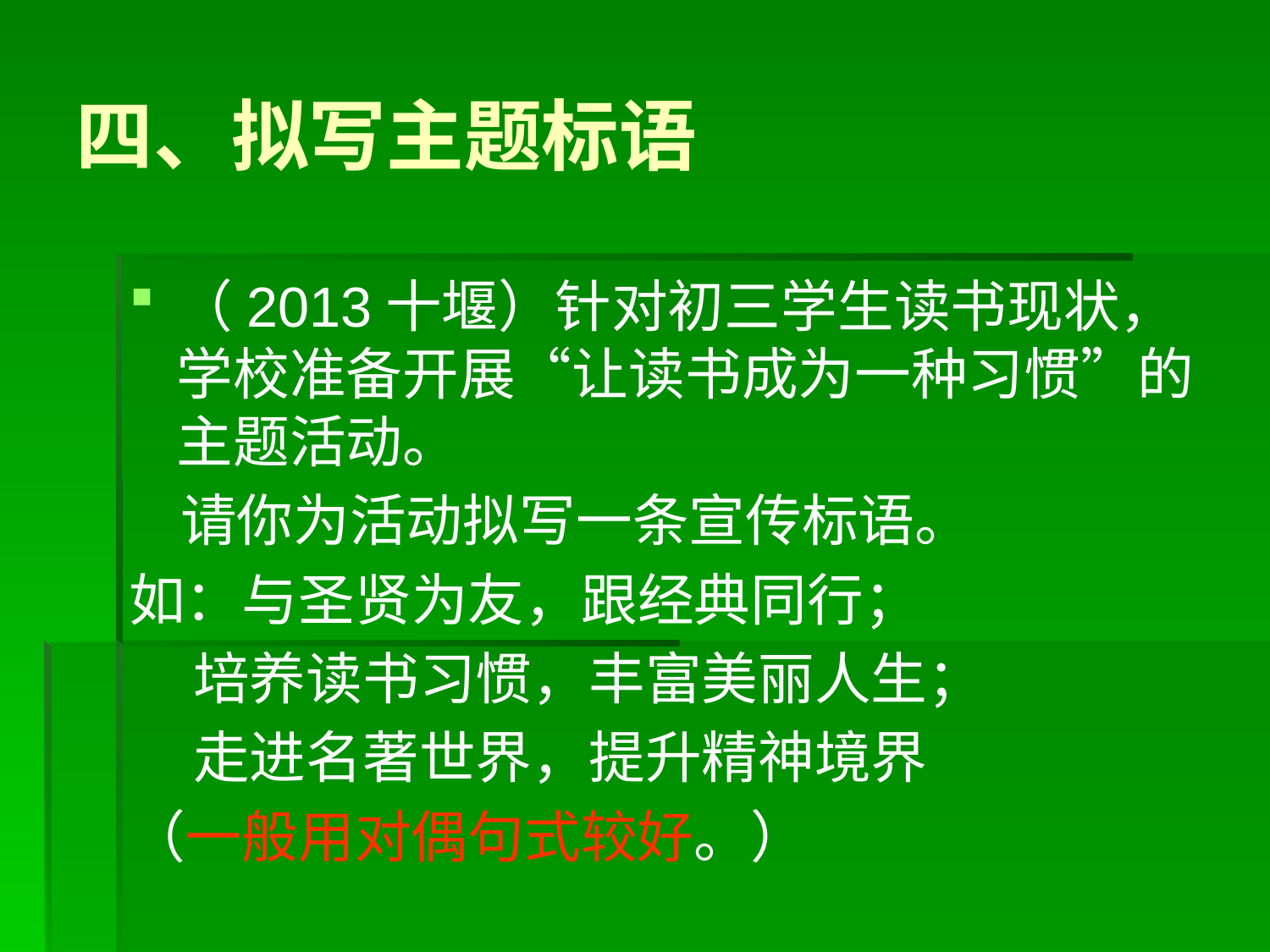

# 四、拟写主题标语
（2013十堰）针对初三学生读书现状，学校准备开展“让读书成为一种习惯”的主题活动。
   请你为活动拟写一条宣传标语。
如：与圣贤为友，跟经典同行；
    培养读书习惯，丰富美丽人生；
    走进名著世界，提升精神境界
（一般用对偶句式较好。）